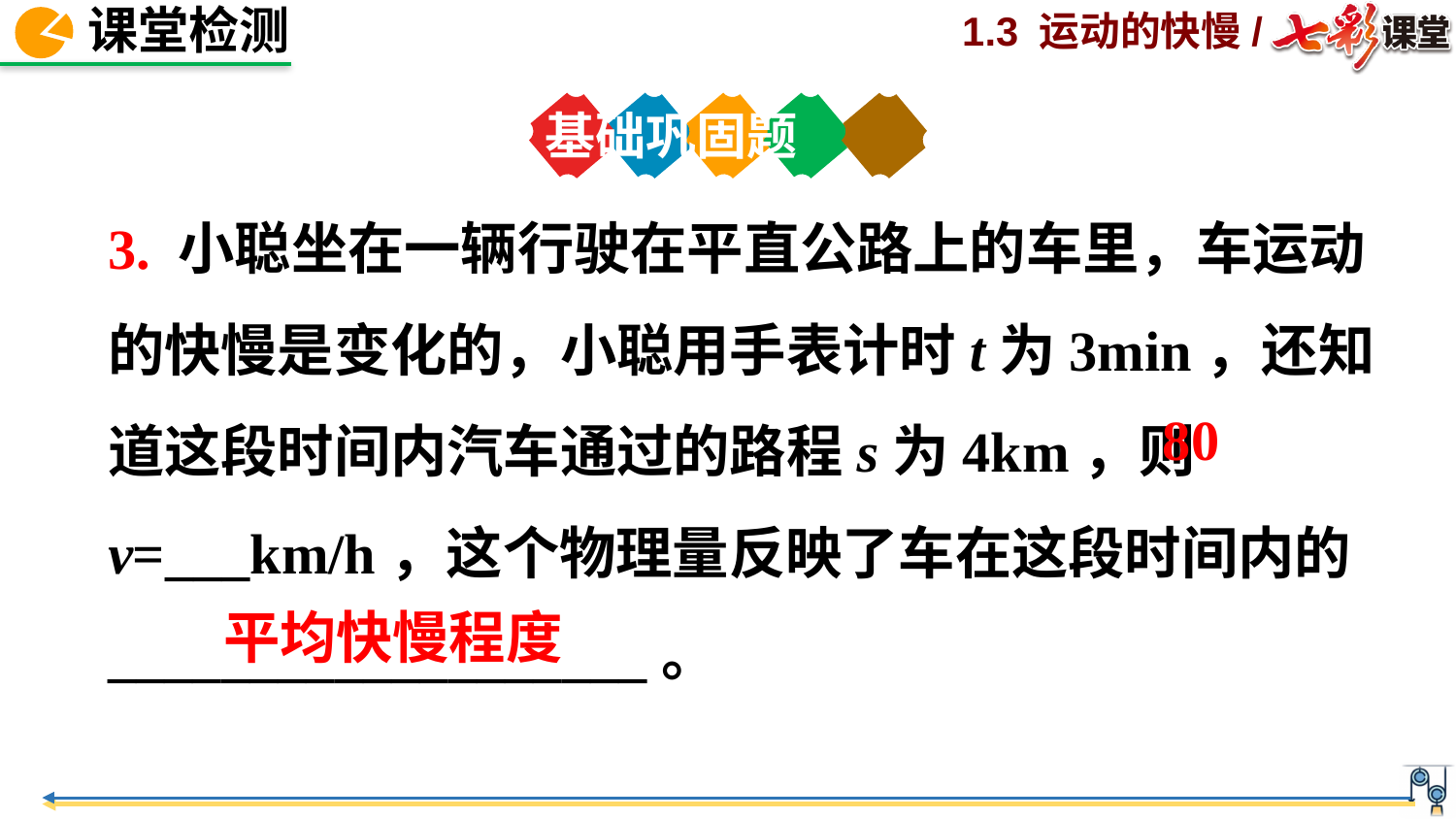

基础巩固题

3. 小聪坐在一辆行驶在平直公路上的车里，车运动的快慢是变化的，小聪用手表计时t为3min，还知道这段时间内汽车通过的路程s为4km，则v=___km/h，这个物理量反映了车在这段时间内的___________________。
80
平均快慢程度